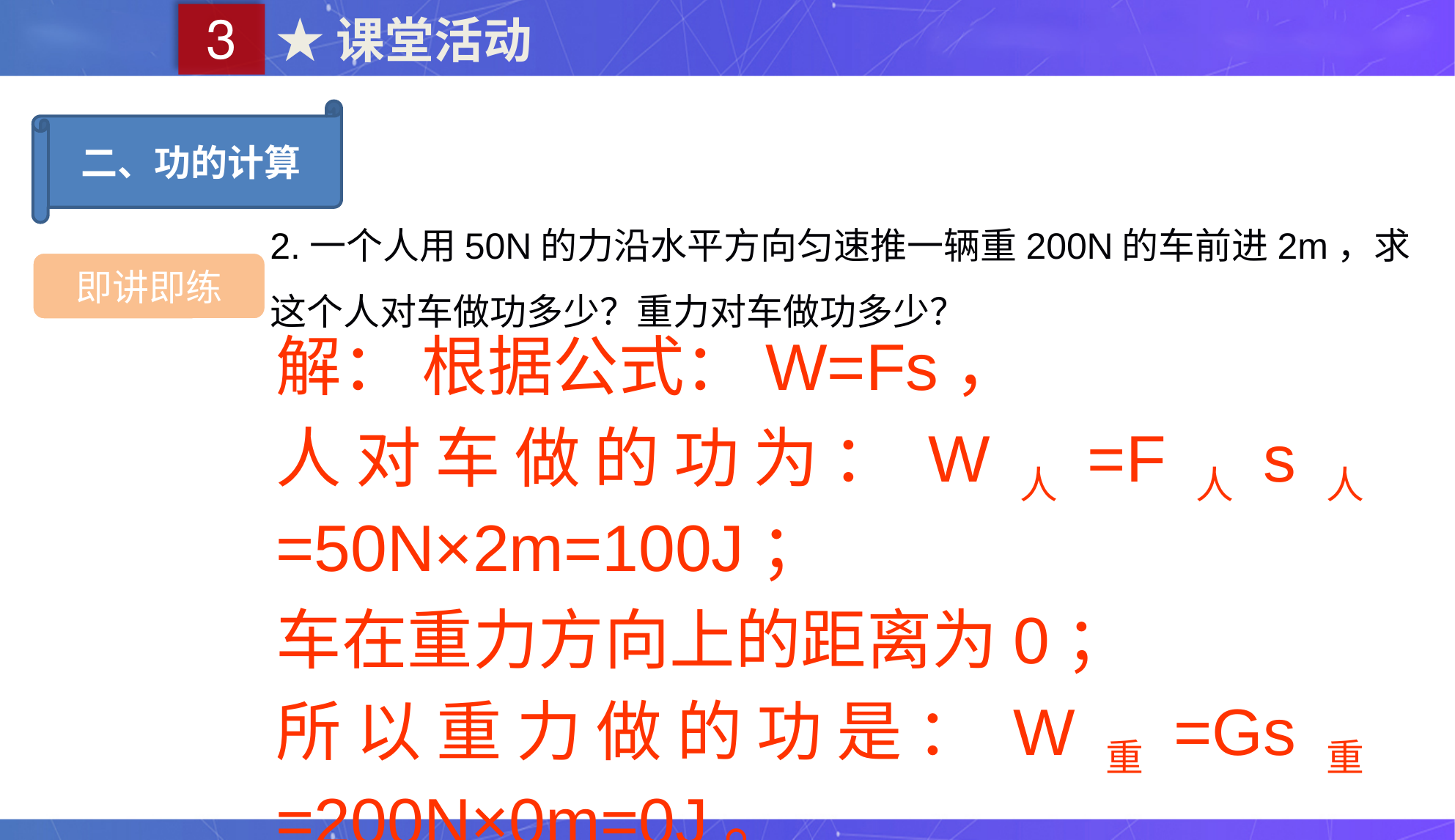

3
★课堂活动
二、功的计算
2.一个人用50N的力沿水平方向匀速推一辆重200N的车前进2m，求这个人对车做功多少？重力对车做功多少？
即讲即练
解： 根据公式：W=Fs，
人对车做的功为：W人=F人s人=50N×2m=100J；
车在重力方向上的距离为0；
所以重力做的功是：W重=Gs重=200N×0m=0J。